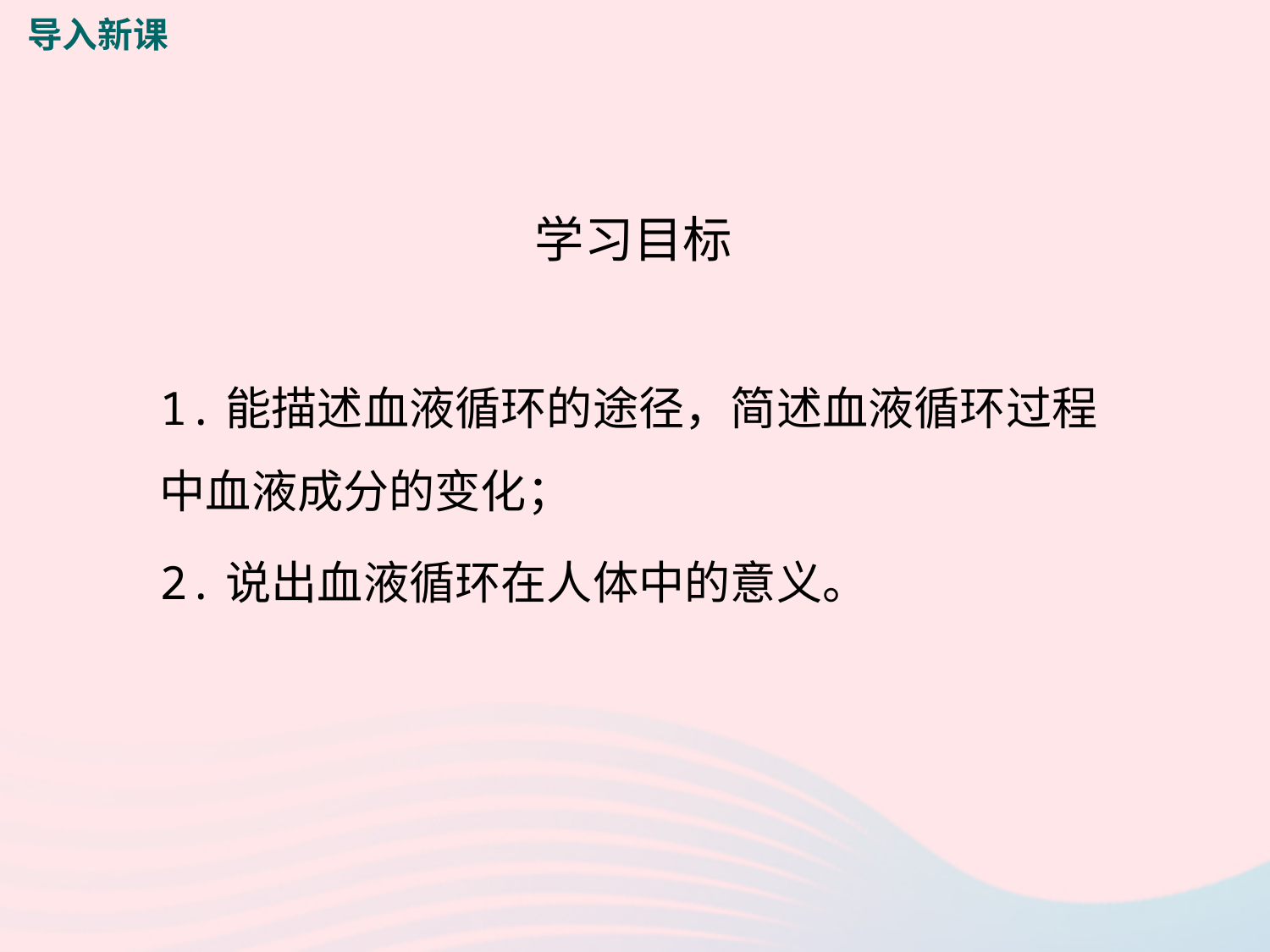

导入新课
学习目标
1.能描述血液循环的途径，简述血液循环过程中血液成分的变化；
2.说出血液循环在人体中的意义。